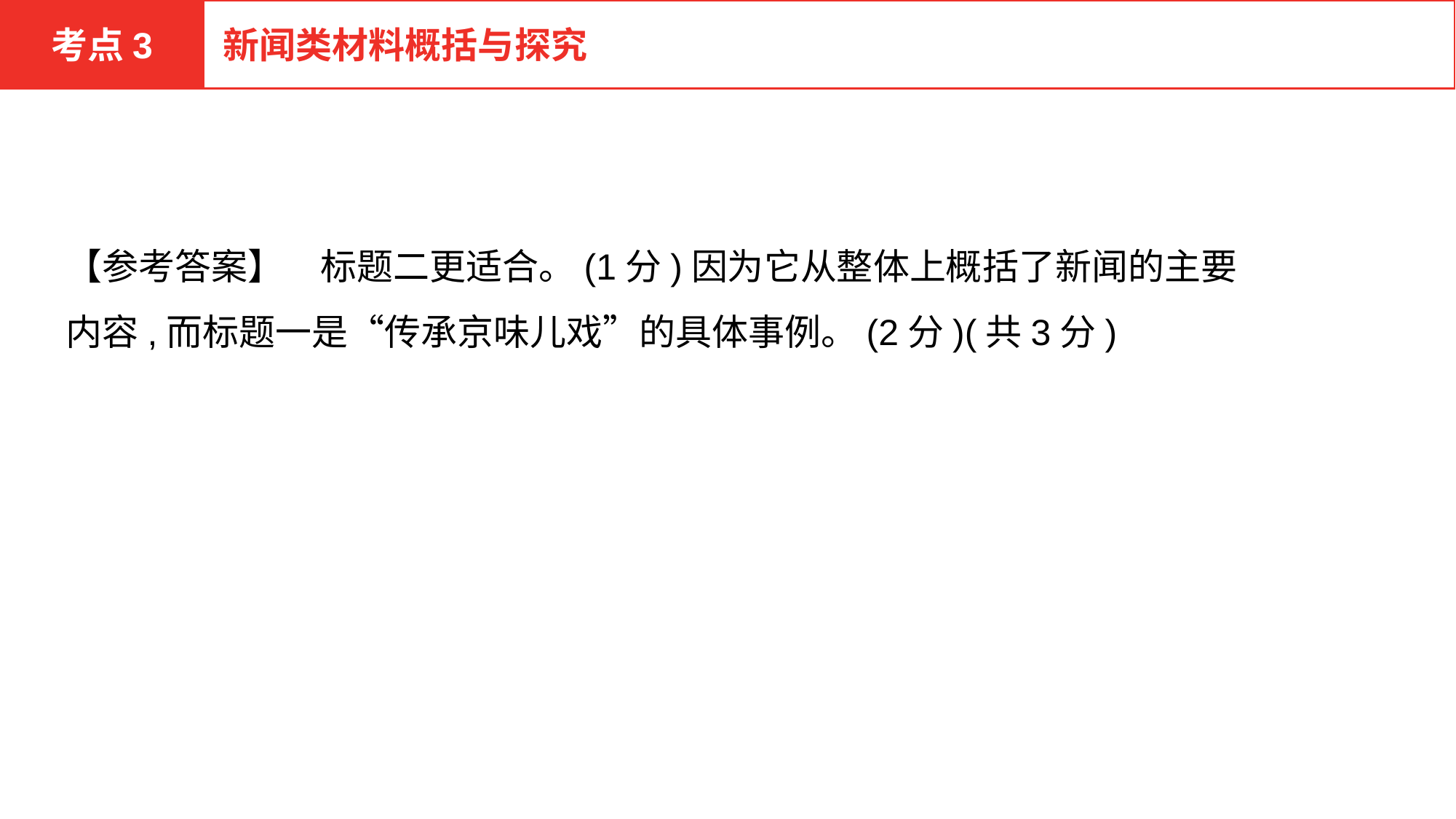

考点3
新闻类材料概括与探究
【参考答案】　标题二更适合。(1分)因为它从整体上概括了新闻的主要内容,而标题一是“传承京味儿戏”的具体事例。(2分)(共3分)